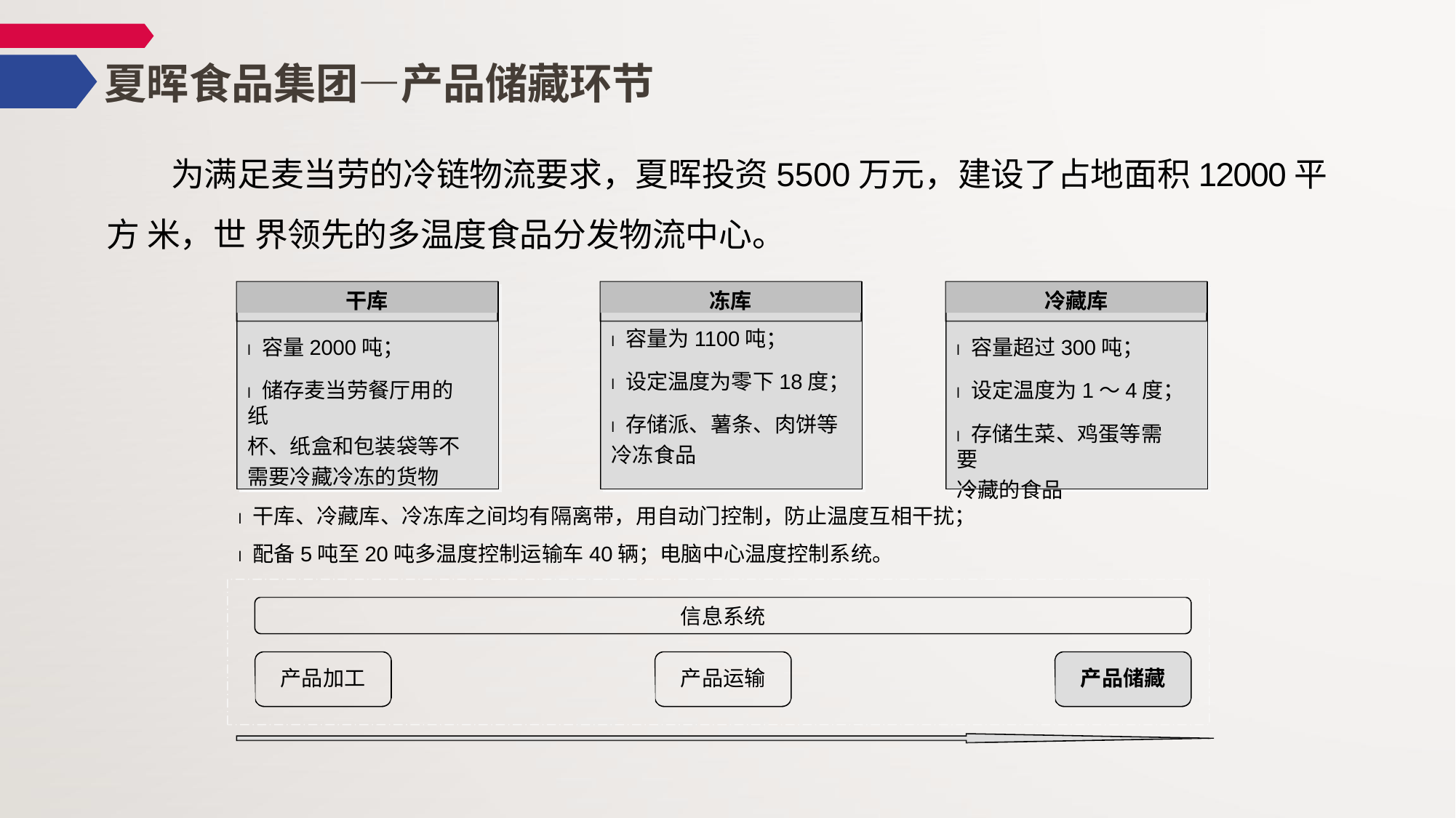

# 夏晖食品集团—产品储藏环节
为满足麦当劳的冷链物流要求，夏晖投资5500万元，建设了占地面积12000平方 米，世 界领先的多温度食品分发物流中心。

干库
冻库
冷藏库
l容量为1100吨；
l设定温度为零下18度；
l存储派、薯条、肉饼等
冷冻食品
l容量2000吨；
l储存麦当劳餐厅用的纸
杯、纸盒和包装袋等不 需要冷藏冷冻的货物
l容量超过300吨；
l设定温度为1～4度；
l存储生菜、鸡蛋等需要
冷藏的食品
l干库、冷藏库、冷冻库之间均有隔离带，用自动门控制，防止温度互相干扰；
l配备5吨至20吨多温度控制运输车40辆；电脑中心温度控制系统。

信息系统

产品加工
产品运输
产品储藏